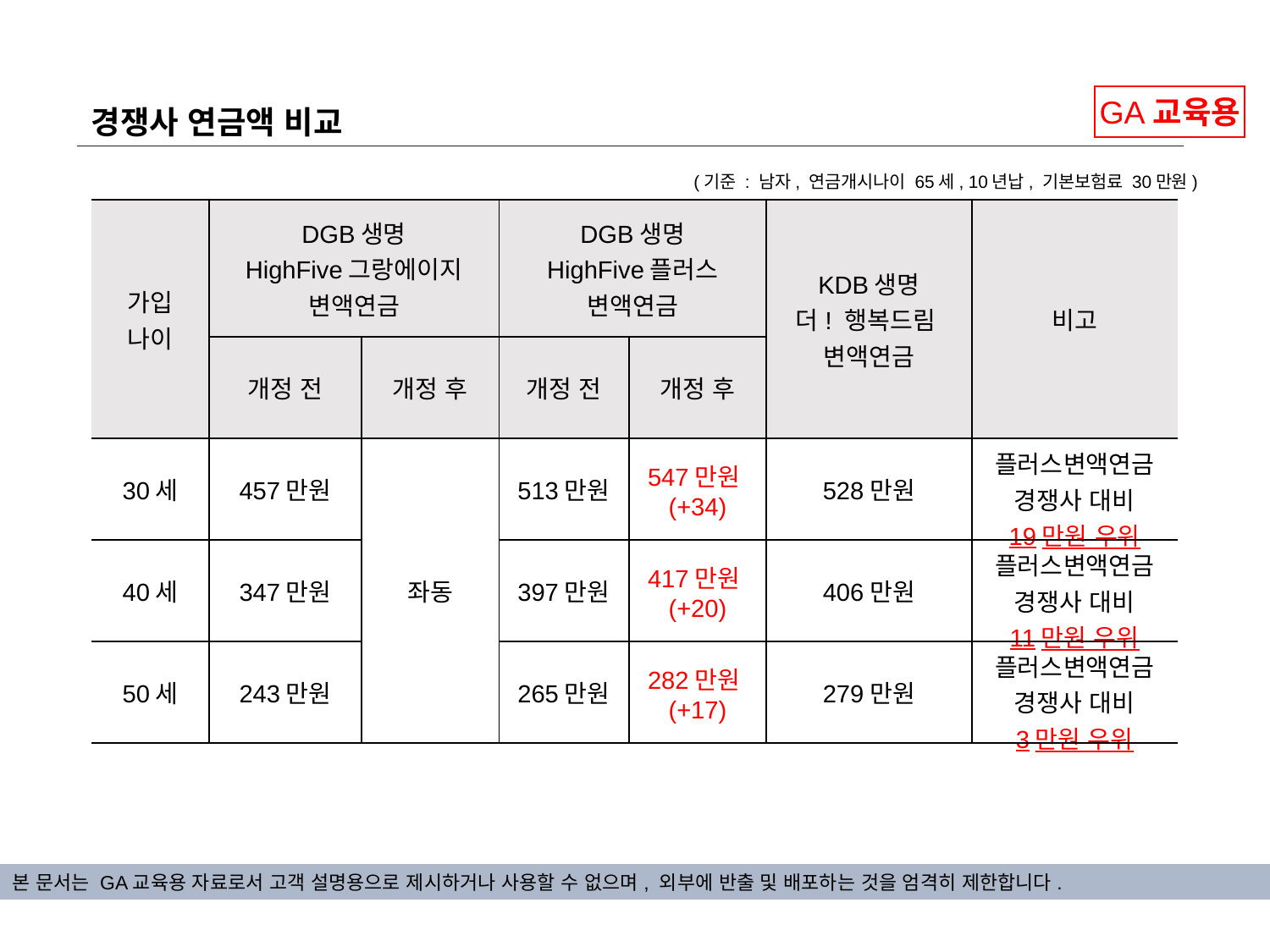

경쟁사 연금액 비교
GA교육용
(기준 : 남자, 연금개시나이 65세, 10년납, 기본보험료 30만원)
| 가입 나이 | DGB생명 HighFive그랑에이지 변액연금 |  | DGB생명 HighFive플러스 변액연금 |  | KDB생명 더! 행복드림 변액연금 | 비고 |
| --- | --- | --- | --- | --- | --- | --- |
|  | 개정 전 | 개정 후 | 개정 전 | 개정 후 |  |  |
| 30세 | 457만원 | 좌동 | 513만원 | 547만원(+34) | 528만원 | 플러스변액연금 경쟁사 대비 19만원 우위 |
| 40세 | 347만원 |  | 397만원 | 417만원(+20) | 406만원 | 플러스변액연금 경쟁사 대비 11만원 우위 |
| 50세 | 243만원 |  | 265만원 | 282만원(+17) | 279만원 | 플러스변액연금 경쟁사 대비 3만원 우위 |
본 문서는 GA교육용 자료로서 고객 설명용으로 제시하거나 사용할 수 없으며, 외부에 반출 및 배포하는 것을 엄격히 제한합니다.